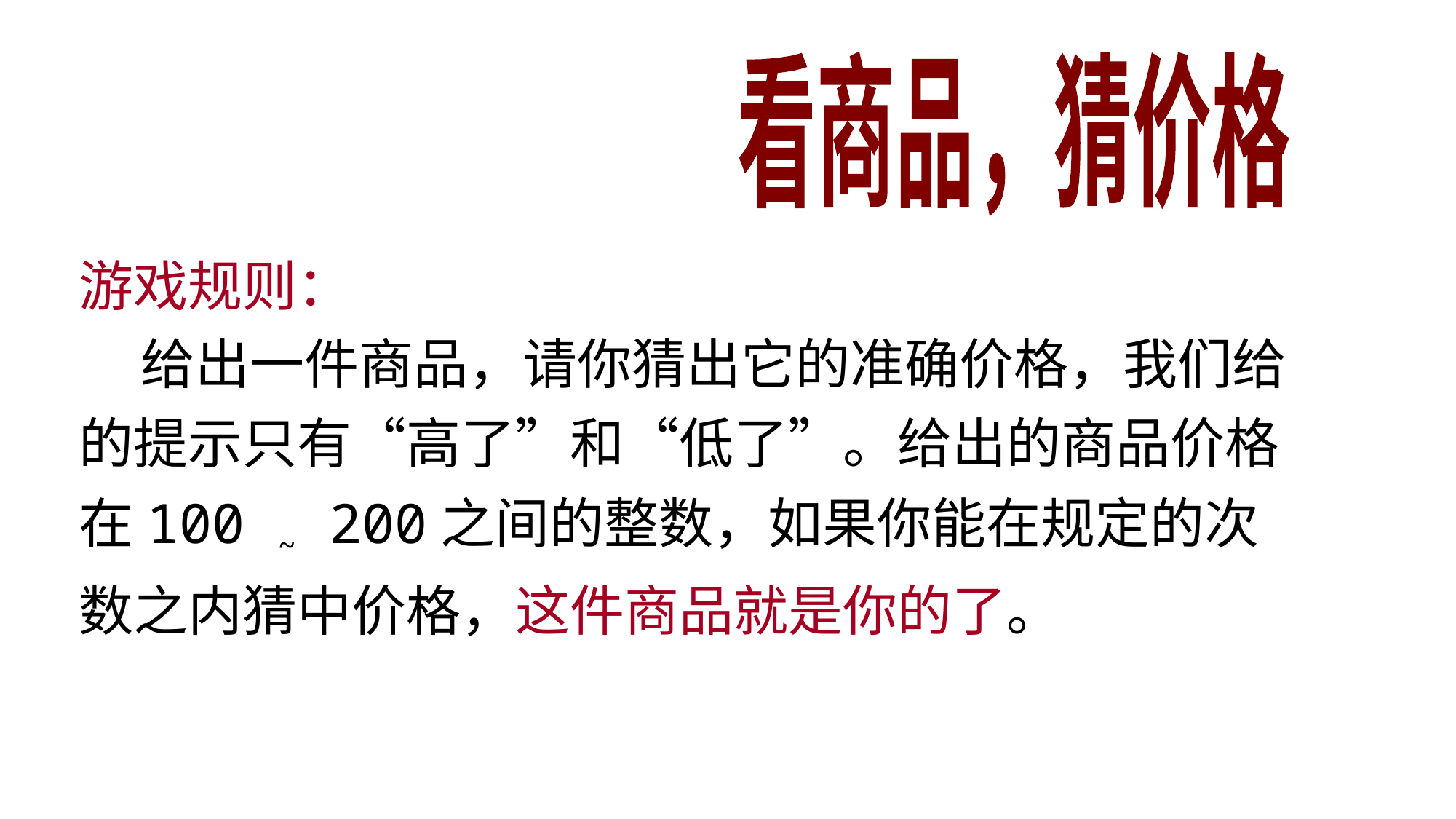

看商品，猜价格
游戏规则：
    给出一件商品，请你猜出它的准确价格，我们给的提示只有“高了”和“低了”。给出的商品价格在100 ~ 200之间的整数，如果你能在规定的次数之内猜中价格，这件商品就是你的了。